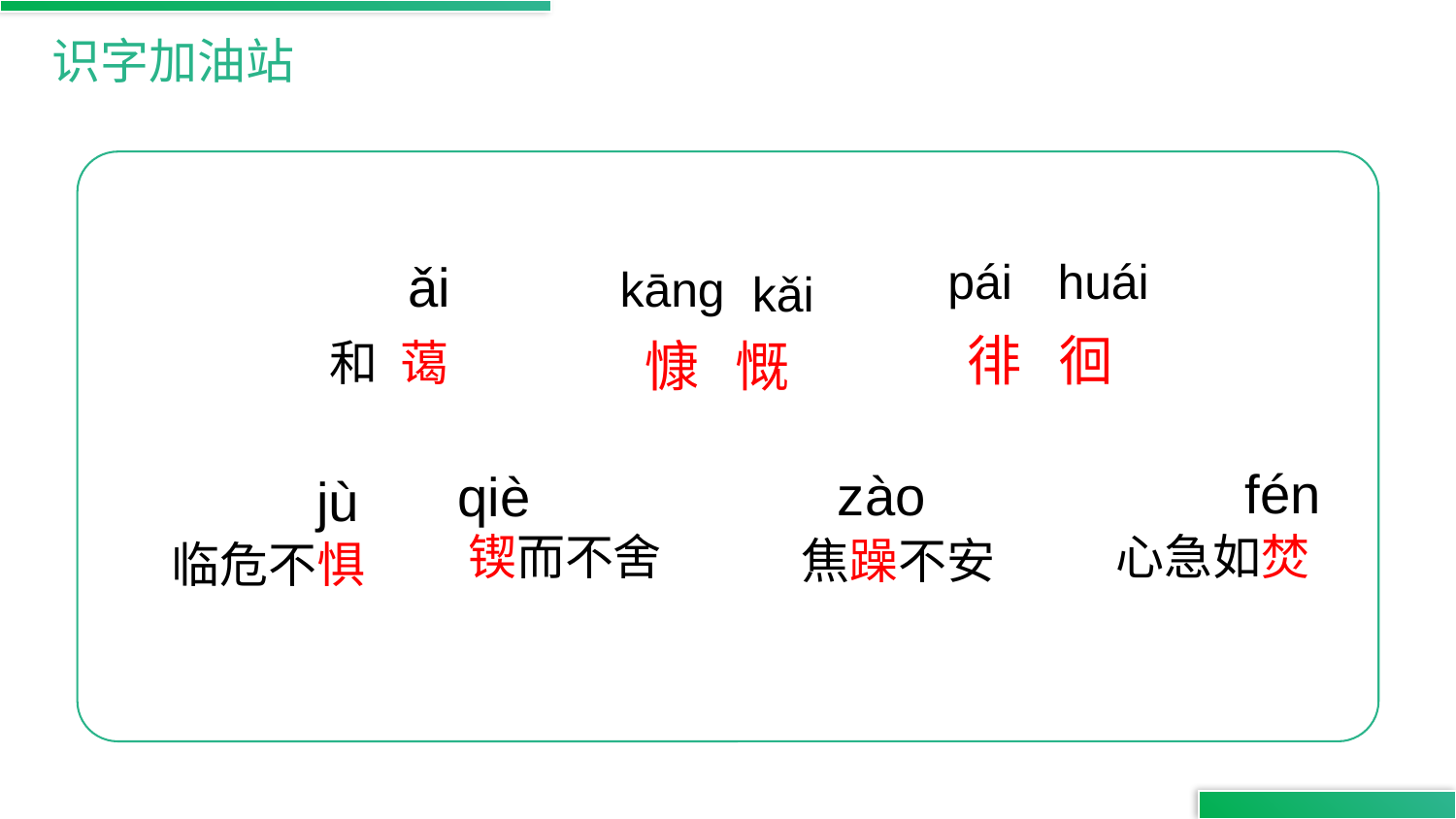

识字加油站
pái
huái
ǎi
kāng
 kǎi
徘   徊
慷   慨
和  蔼
fén
zào
qiè
jù
心急如焚
锲而不舍
焦躁不安
临危不惧